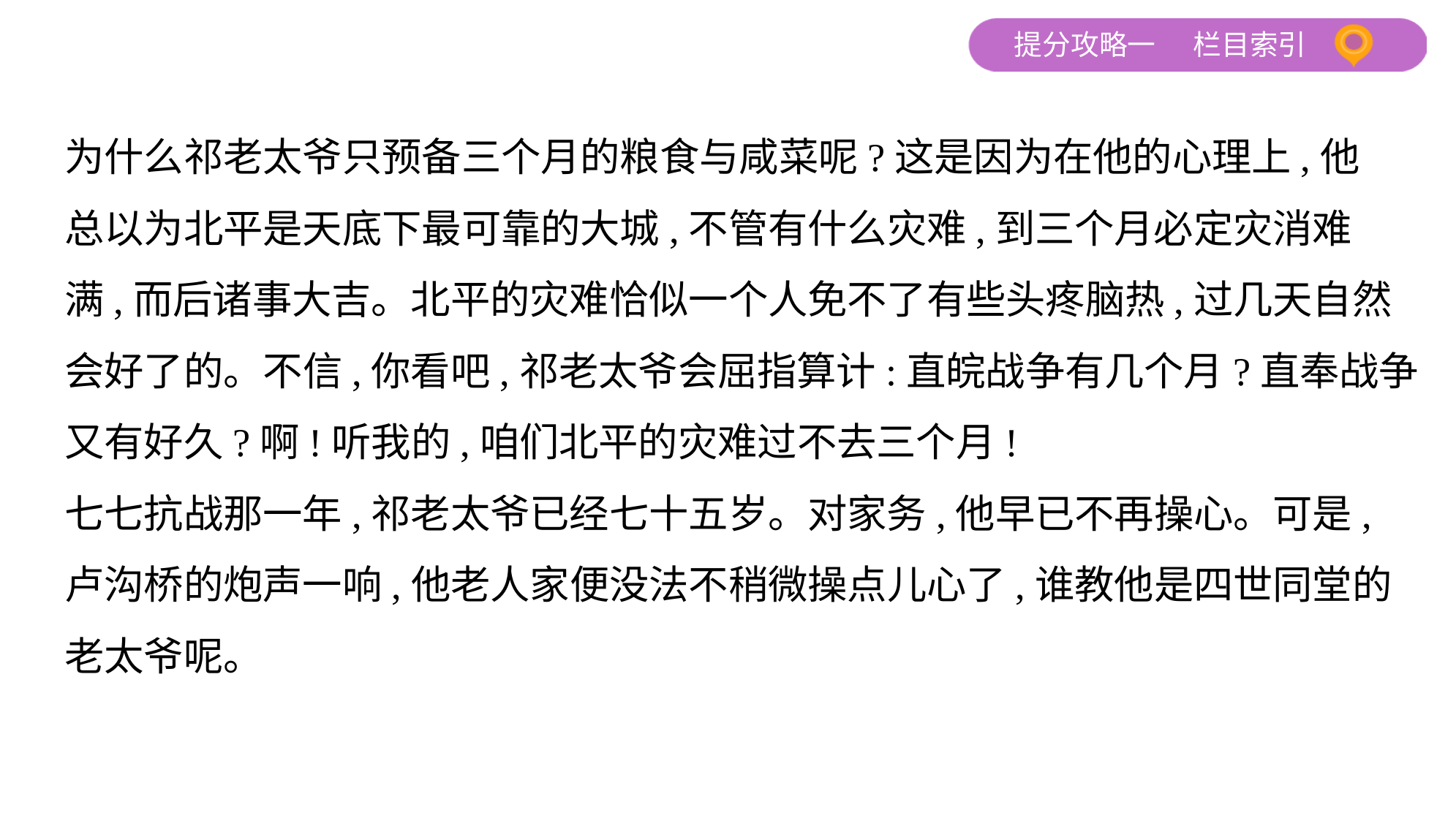

为什么祁老太爷只预备三个月的粮食与咸菜呢?这是因为在他的心理上,他
总以为北平是天底下最可靠的大城,不管有什么灾难,到三个月必定灾消难
满,而后诸事大吉。北平的灾难恰似一个人免不了有些头疼脑热,过几天自然
会好了的。不信,你看吧,祁老太爷会屈指算计:直皖战争有几个月?直奉战争
又有好久?啊!听我的,咱们北平的灾难过不去三个月!
七七抗战那一年,祁老太爷已经七十五岁。对家务,他早已不再操心。可是,
卢沟桥的炮声一响,他老人家便没法不稍微操点儿心了,谁教他是四世同堂的
老太爷呢。